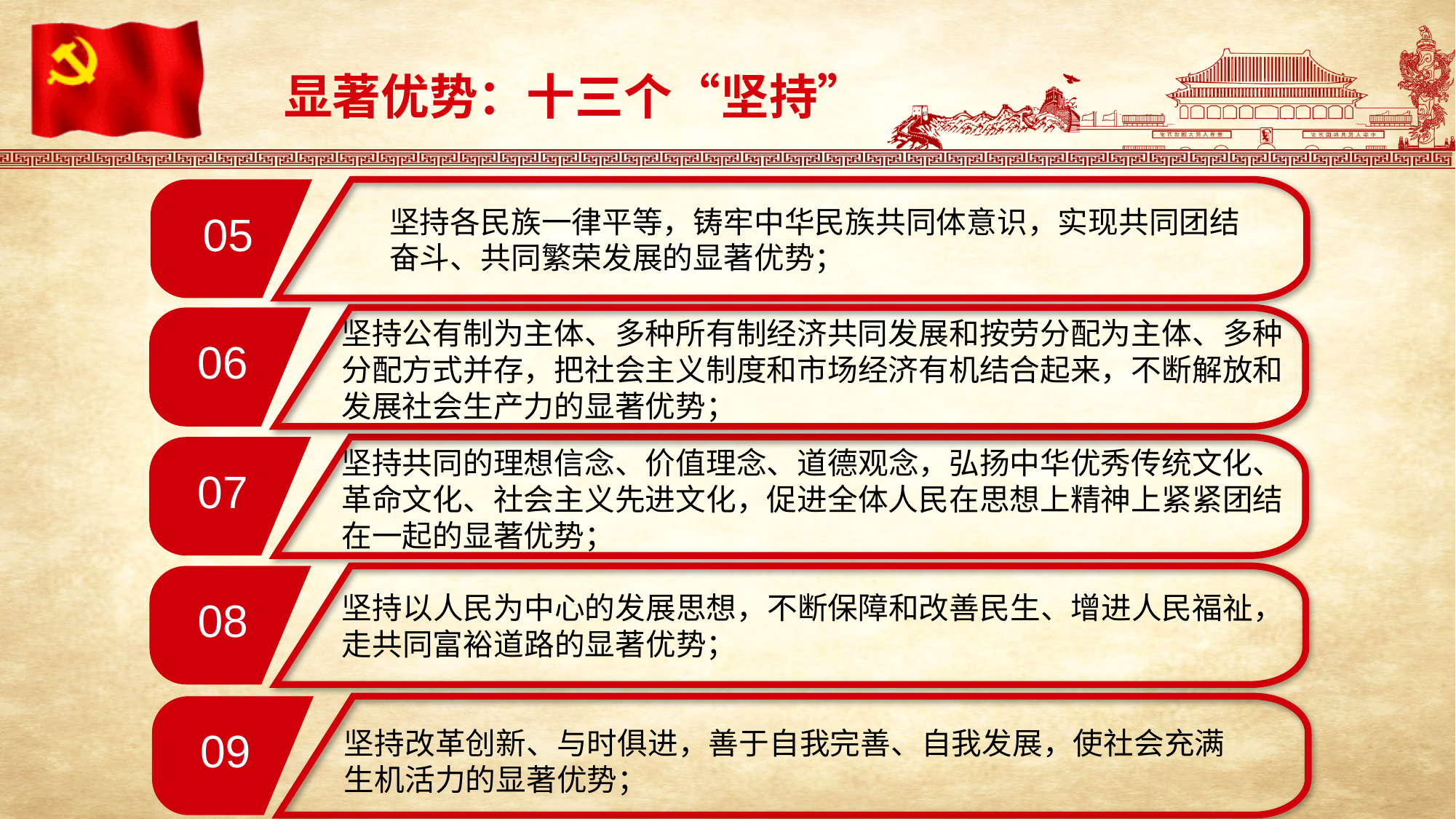

显著优势：十三个“坚持”

坚持各民族一律平等，铸牢中华民族共同体意识，实现共同团结
奋斗、共同繁荣发展的显著优势；

05

坚持公有制为主体、多种所有制经济共同发展和按劳分配为主体、多种
分配方式并存，把社会主义制度和市场经济有机结合起来，不断解放和
发展社会生产力的显著优势；
06

坚持共同的理想信念、价值理念、道德观念，弘扬中华优秀传统文化、
革命文化、社会主义先进文化，促进全体人民在思想上精神上紧紧团结
在一起的显著优势；
07

坚持以人民为中心的发展思想，不断保障和改善民生、增进人民福祉，
走共同富裕道路的显著优势；
08

09
坚持改革创新、与时俱进，善于自我完善、自我发展，使社会充满
生机活力的显著优势；